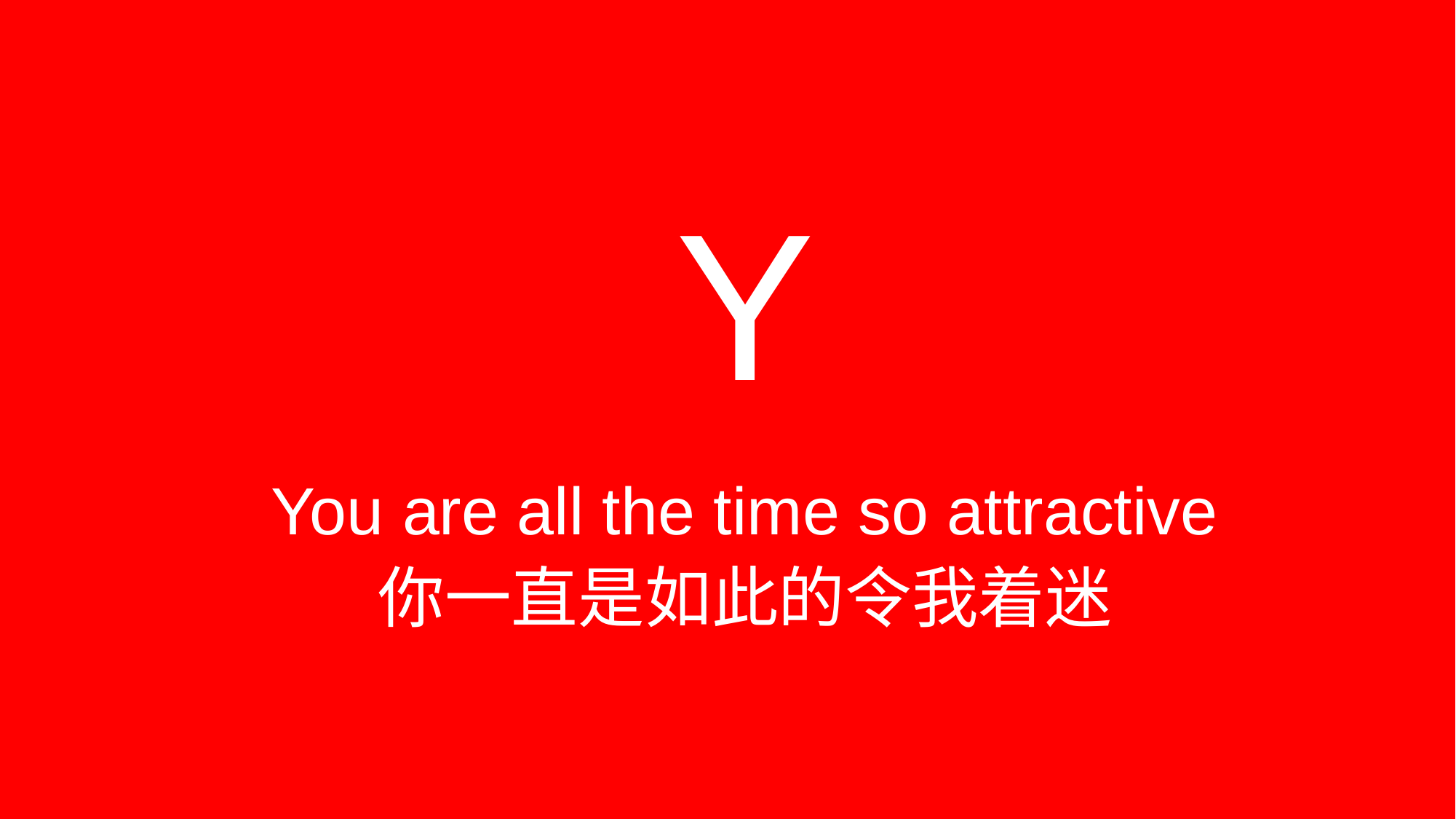

# Y
You are all the time so attractive
你一直是如此的令我着迷